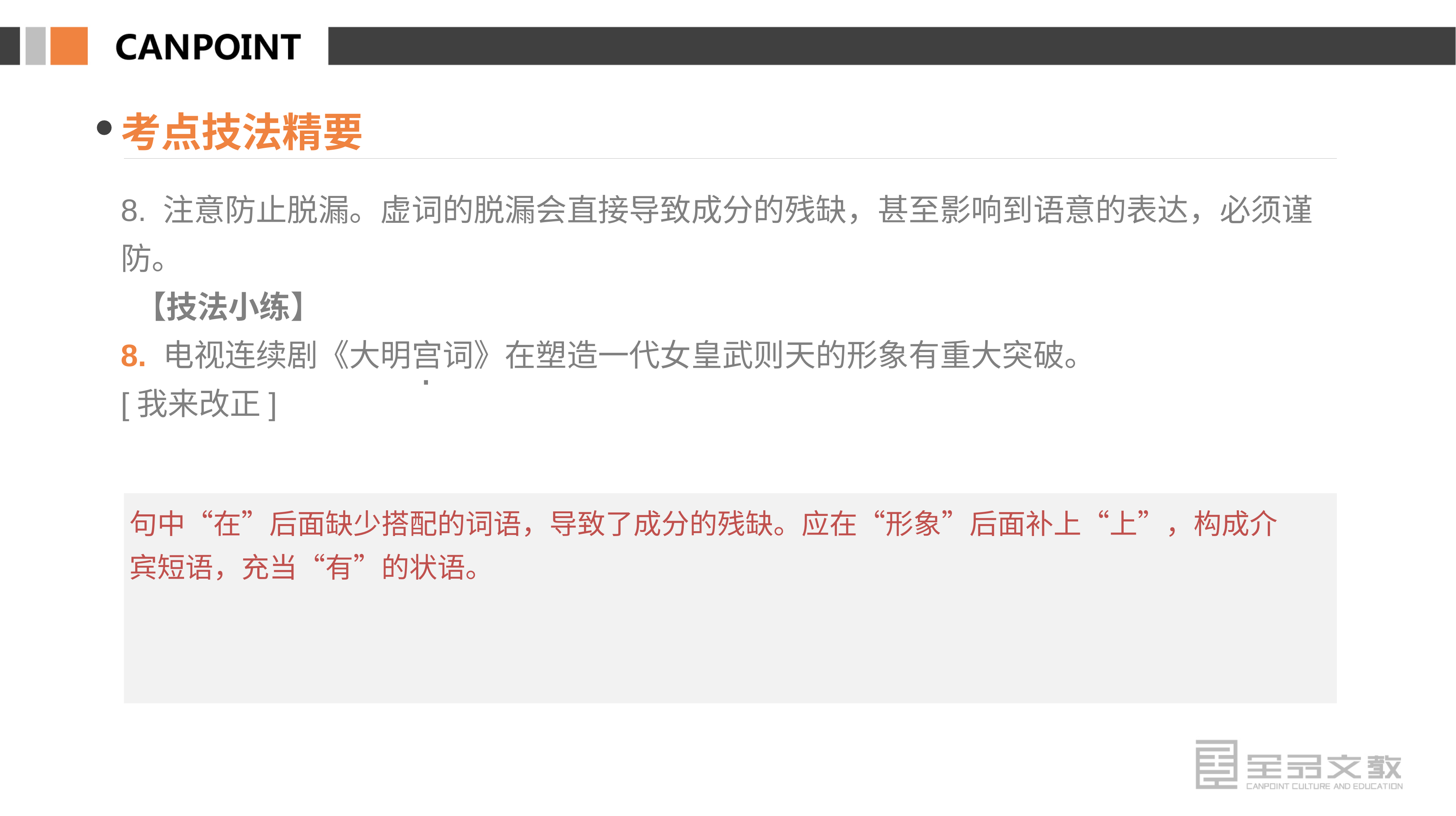

考点技法精要

8. 注意防止脱漏。虚词的脱漏会直接导致成分的残缺，甚至影响到语意的表达，必须谨防。
 【技法小练】
8. 电视连续剧《大明宫词》在塑造一代女皇武则天的形象有重大突破。
[我来改正]
  ·

句中“在”后面缺少搭配的词语，导致了成分的残缺。应在“形象”后面补上“上”，构成介宾短语，充当“有”的状语。